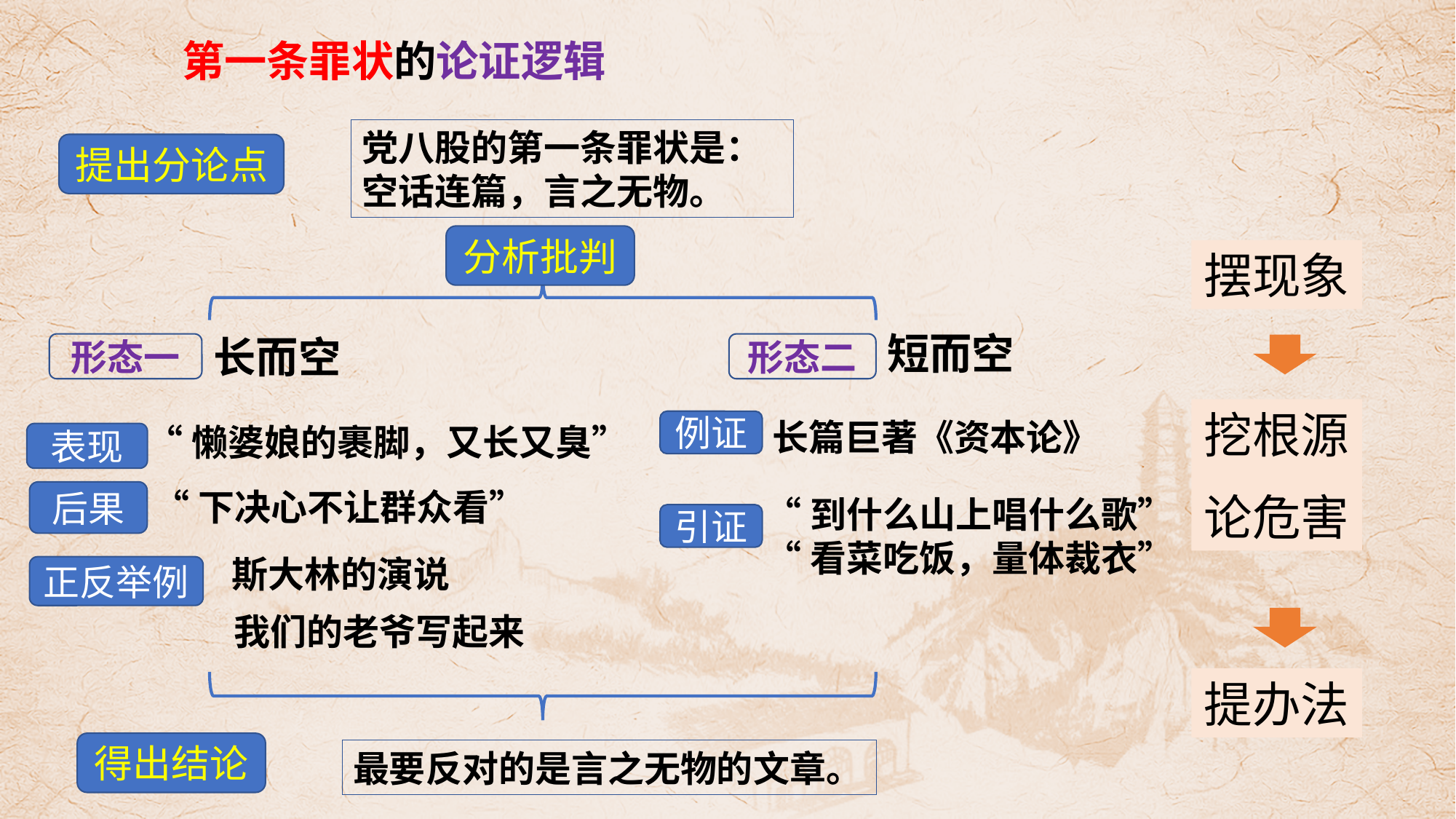

第一条罪状的论证逻辑
党八股的第一条罪状是：空话连篇，言之无物。
提出分论点
分析批判
摆现象
短而空
形态一
形态二

长而空

挖根源
论危害
长篇巨著《资本论》
例证
“懒婆娘的裹脚，又长又臭”
表现
“下决心不让群众看”
后果
“到什么山上唱什么歌”
“看菜吃饭，量体裁衣”
引证
斯大林的演说
正反举例
我们的老爷写起来

提办法
得出结论
最要反对的是言之无物的文章。